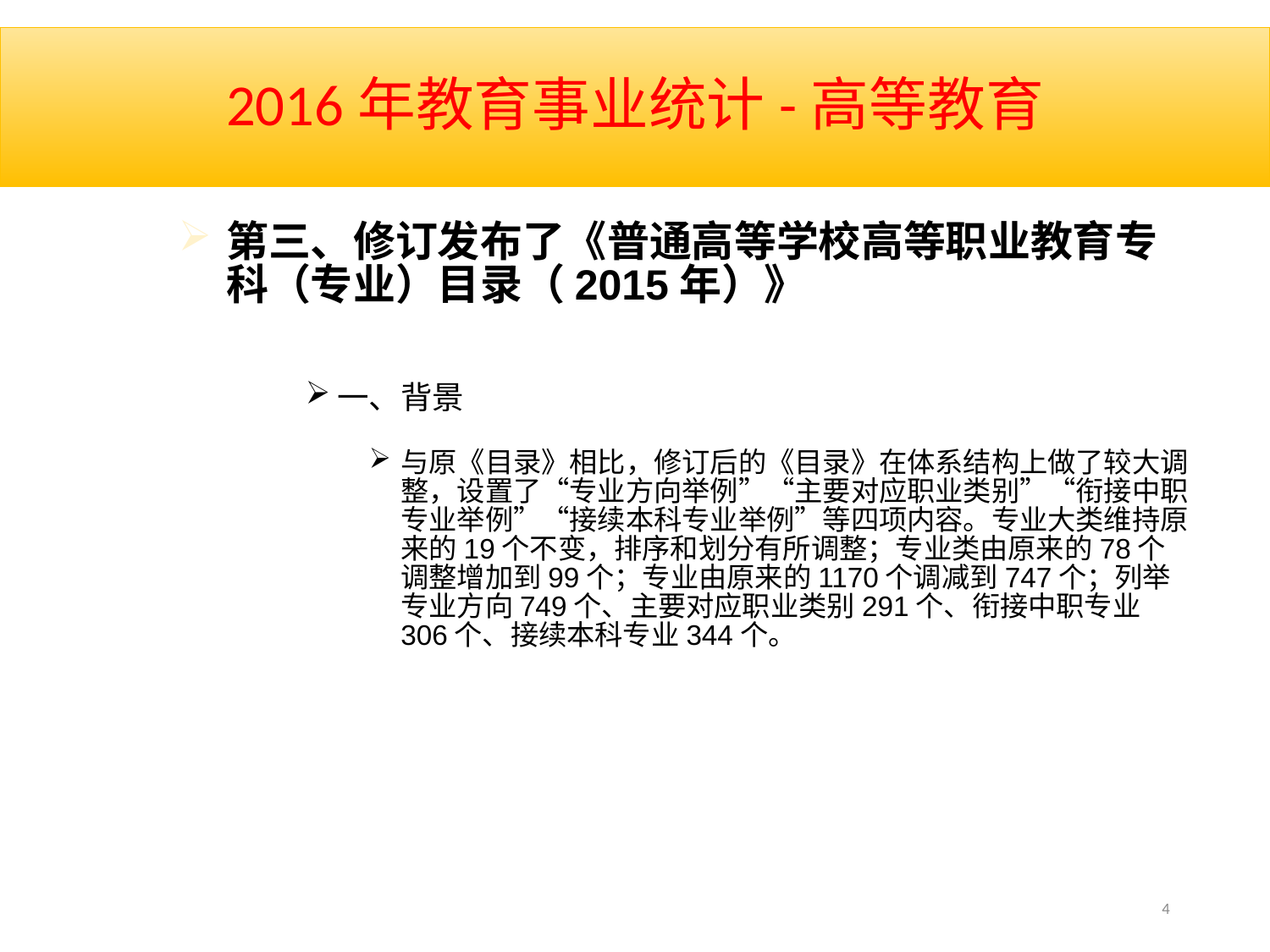

# 2016年教育事业统计-高等教育
第三、修订发布了《普通高等学校高等职业教育专科（专业）目录（2015年）》

一、背景

与原《目录》相比，修订后的《目录》在体系结构上做了较大调整，设置了“专业方向举例”“主要对应职业类别”“衔接中职专业举例”“接续本科专业举例”等四项内容。专业大类维持原来的19个不变，排序和划分有所调整；专业类由原来的78个调整增加到99个；专业由原来的1170个调减到747个；列举专业方向749个、主要对应职业类别291个、衔接中职专业306个、接续本科专业344个。

4